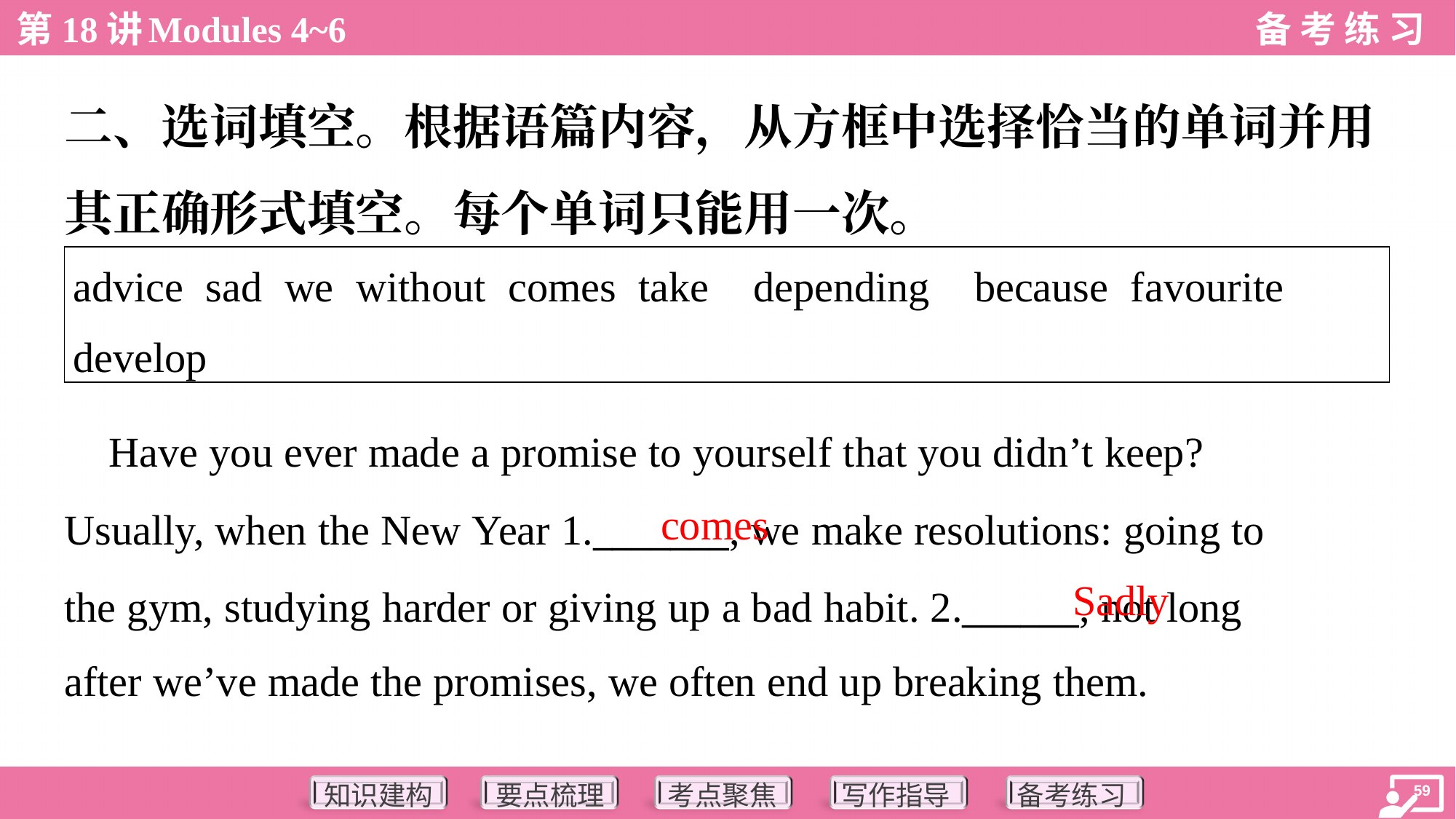

二、选词填空。根据语篇内容，从方框中选择恰当的单词并用
其正确形式填空。每个单词只能用一次。
| advice sad we without comes take depending because favourite develop |
| --- |
    Have you ever made a promise to yourself that you didn’t keep?
Usually, when the New Year 1._______, we make resolutions: going to
the gym, studying harder or giving up a bad habit. 2.______, not long
after we’ve made the promises, we often end up breaking them.
comes
Sadly